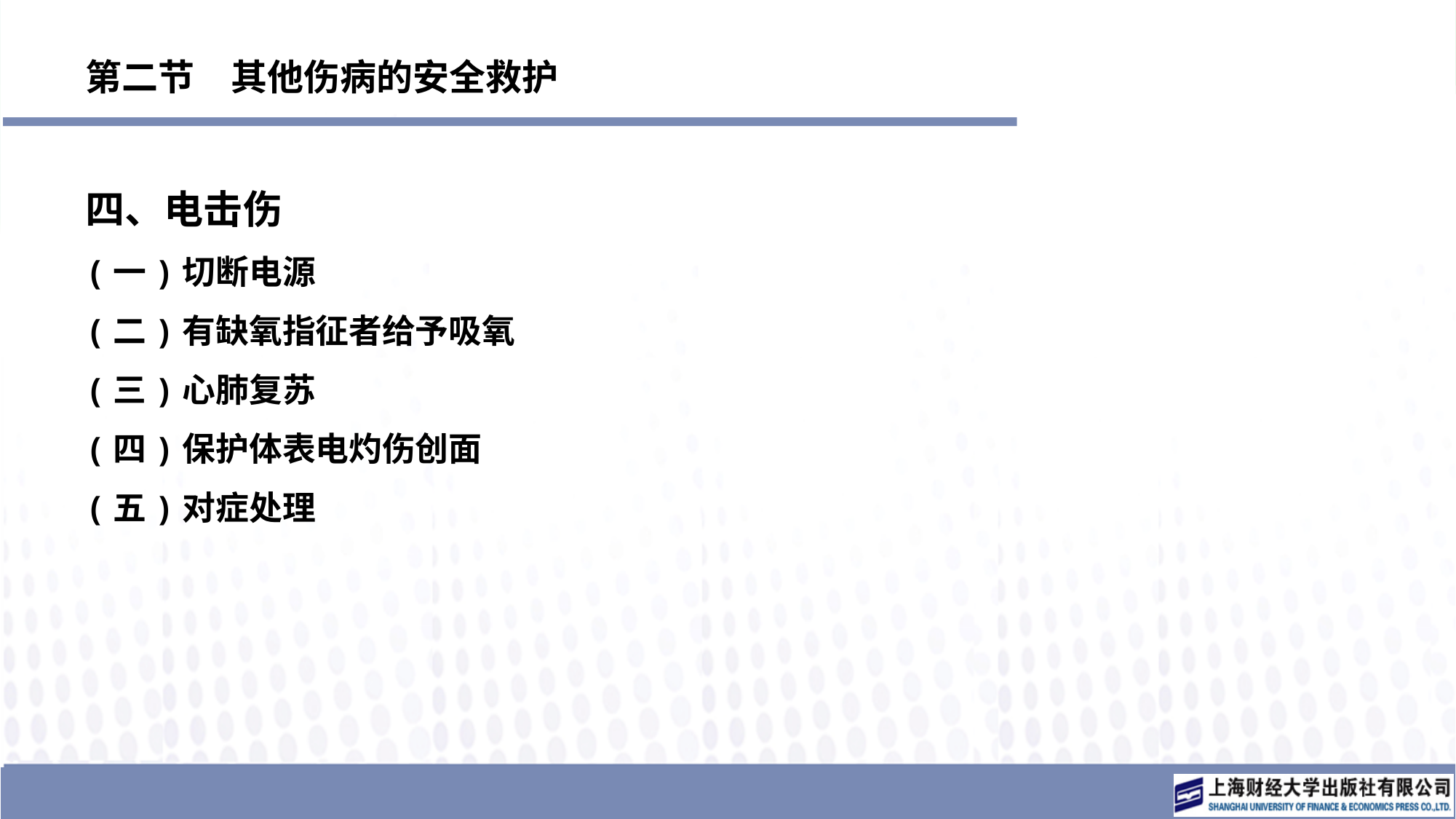

# 第二节　其他伤病的安全救护
四、电击伤
(一)切断电源
(二)有缺氧指征者给予吸氧
(三)心肺复苏
(四)保护体表电灼伤创面
(五)对症处理